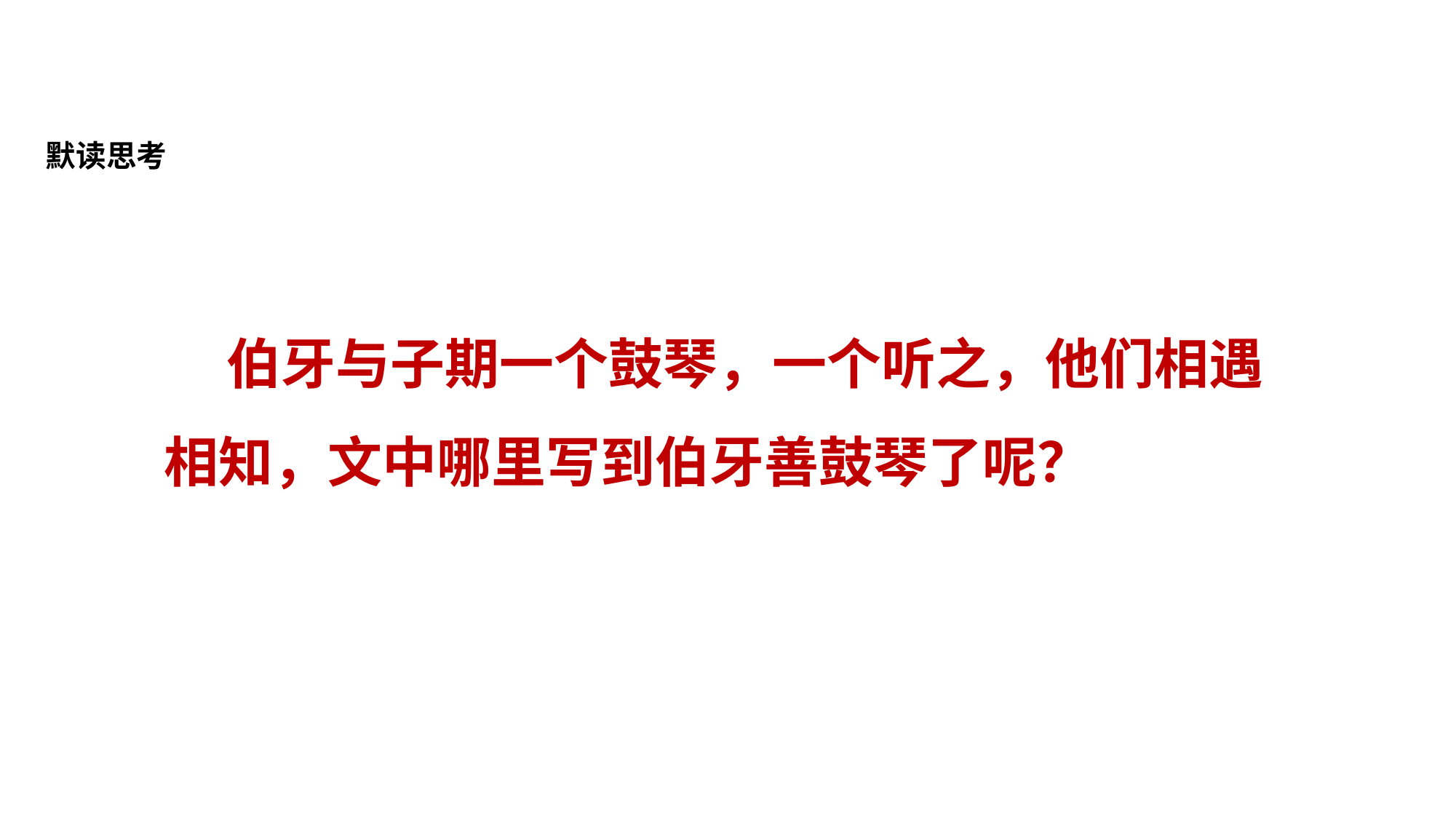

默读思考
    伯牙与子期一个鼓琴，一个听之，他们相遇相知，文中哪里写到伯牙善鼓琴了呢？